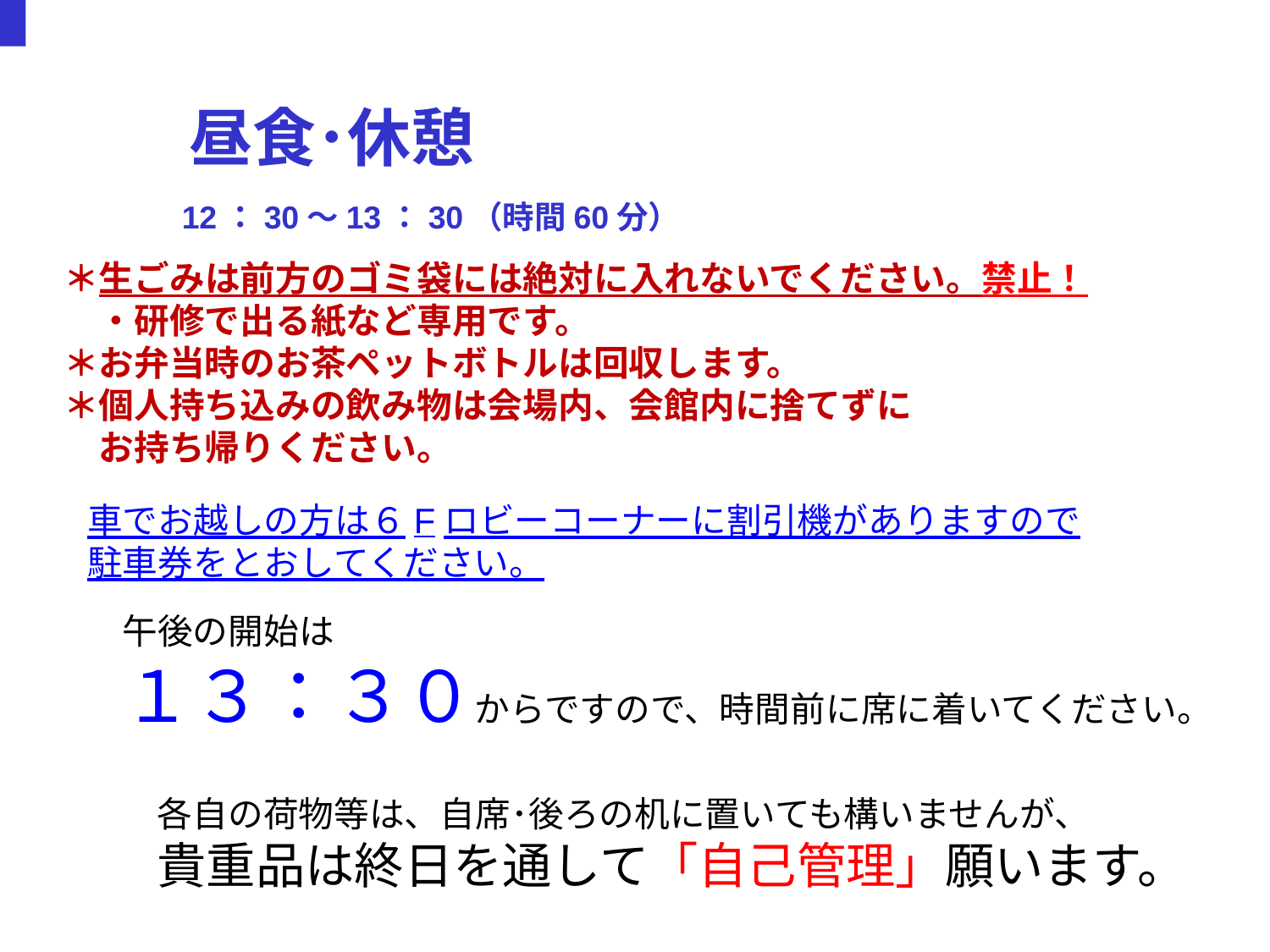

昼食･休憩
　　　　12：30～13：30（時間60分）
＊生ごみは前方のゴミ袋には絶対に入れないでください。禁止！
　・研修で出る紙など専用です。
＊お弁当時のお茶ペットボトルは回収します。
＊個人持ち込みの飲み物は会場内、会館内に捨てずに
　お持ち帰りください。
車でお越しの方は６Fロビーコーナーに割引機がありますので
駐車券をとおしてください。
午後の開始は
１３：３０からですので、時間前に席に着いてください。
各自の荷物等は、自席･後ろの机に置いても構いませんが、
貴重品は終日を通して「自己管理」願います。